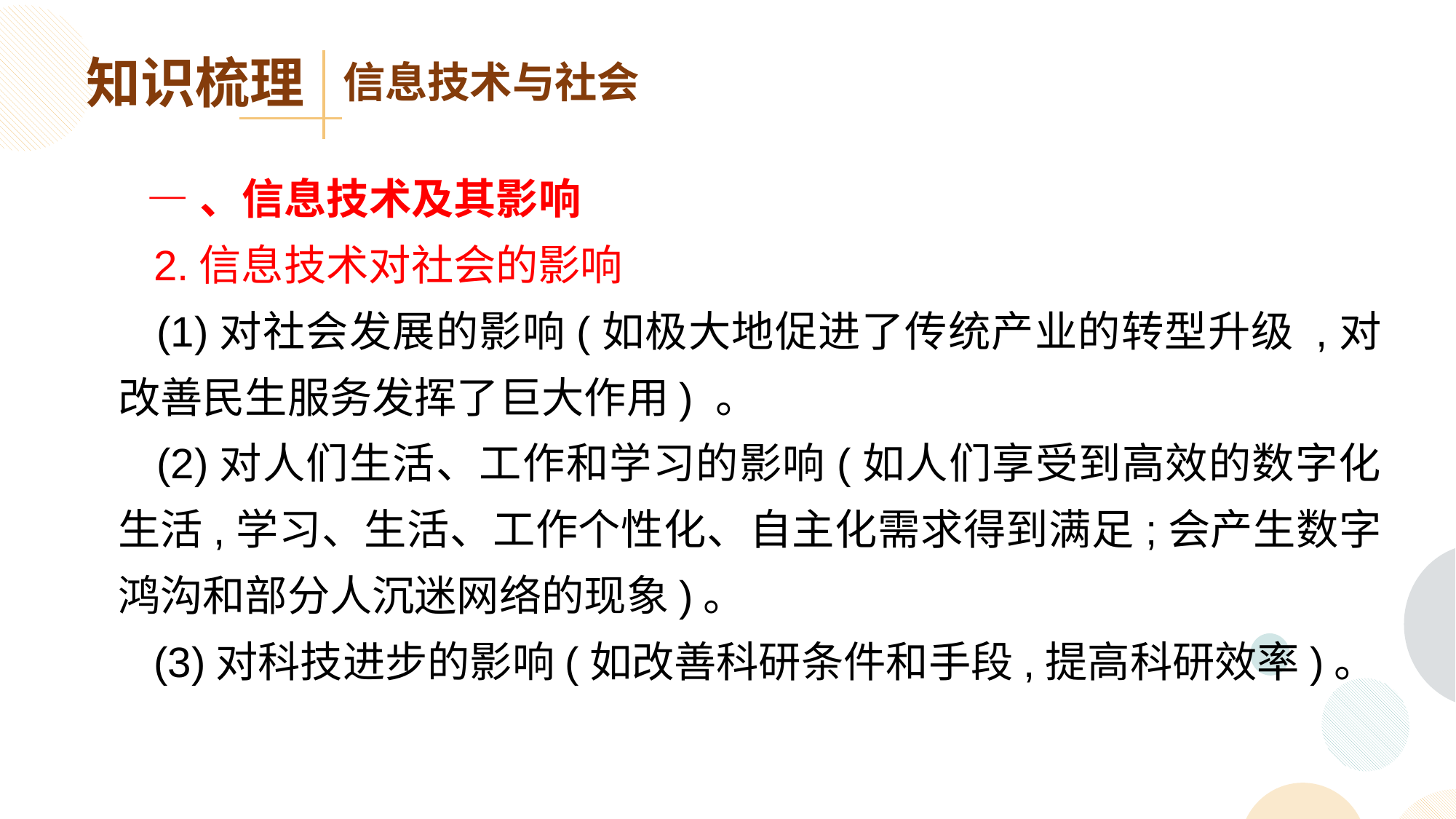

知识梳理
信息技术与社会
   —、信息技术及其影响
   2.信息技术对社会的影响
   (1)对社会发展的影响(如极大地促进了传统产业的转型升级 ,对改善民生服务发挥了巨大作用) 。
   (2)对人们生活、工作和学习的影响(如人们享受到高效的数字化生活,学习、生活、工作个性化、自主化需求得到满足;会产生数字鸿沟和部分人沉迷网络的现象)。
   (3)对科技进步的影响(如改善科研条件和手段,提高科研效率)。